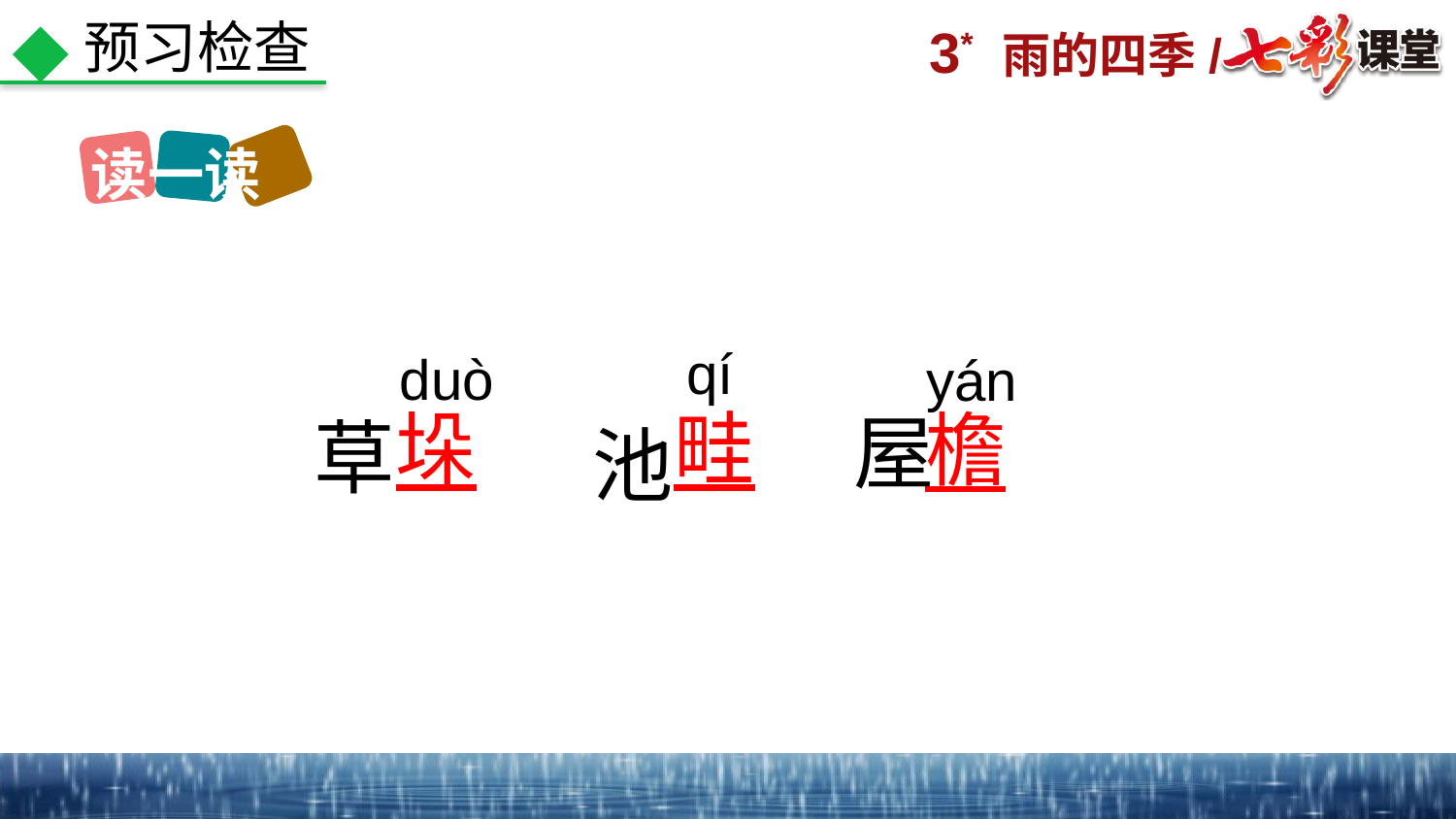

预习检查

读一读

qí
duò
yán
垛
畦
檐
屋
草
池